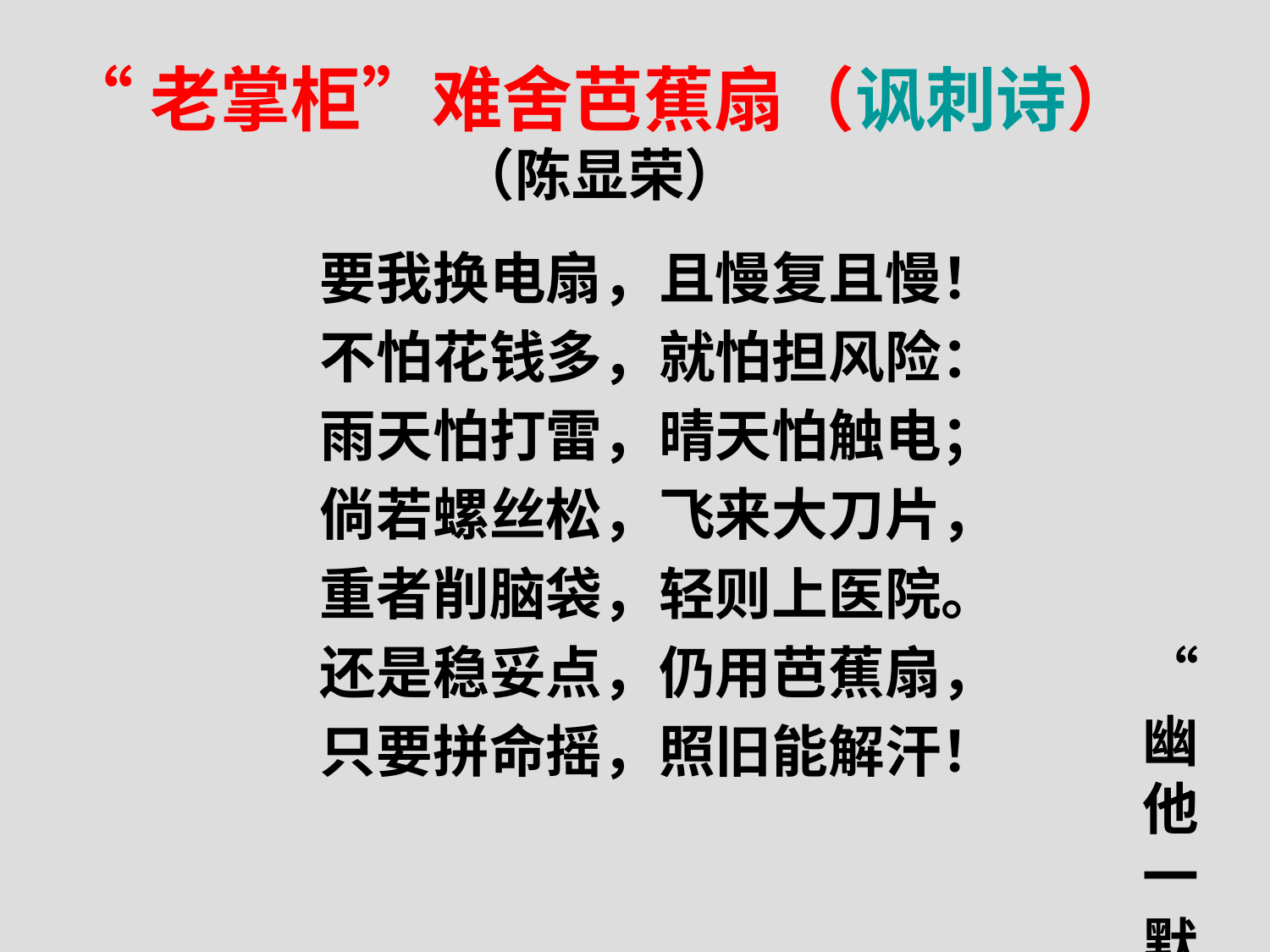

# “老掌柜”难舍芭蕉扇（讽刺诗） （陈显荣）
      “幽他一默”
要我换电扇，且慢复且慢！
不怕花钱多，就怕担风险：
雨天怕打雷，晴天怕触电；
倘若螺丝松，飞来大刀片，
重者削脑袋，轻则上医院。
还是稳妥点，仍用芭蕉扇，
只要拼命摇，照旧能解汗！